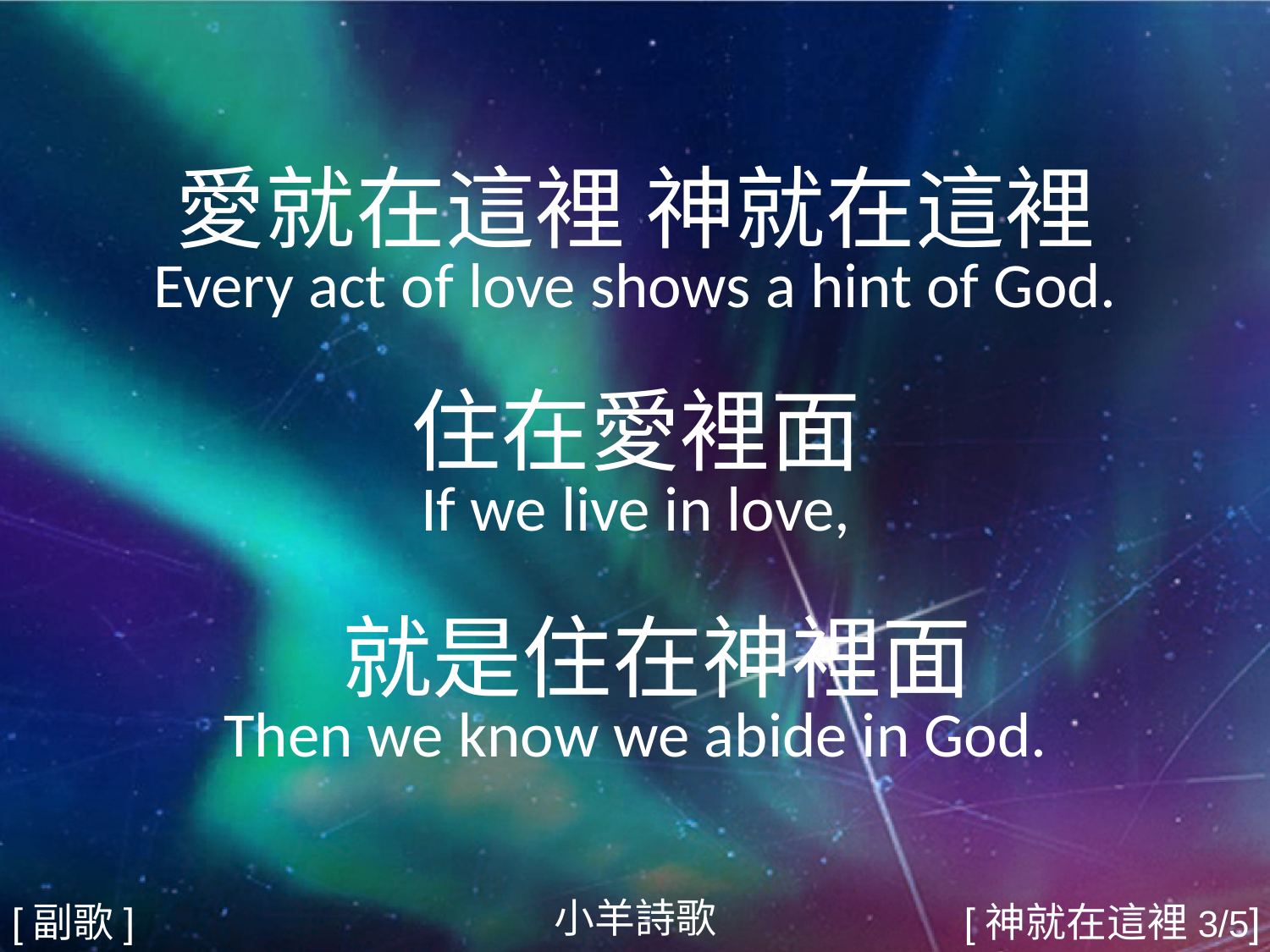

愛就在這裡 神就在這裡
Every act of love shows a hint of God.

住在愛裡面
If we live in love,

 就是住在神裡面
Then we know we abide in God.

#

小羊詩歌
[副歌]
[神就在這裡3/5]